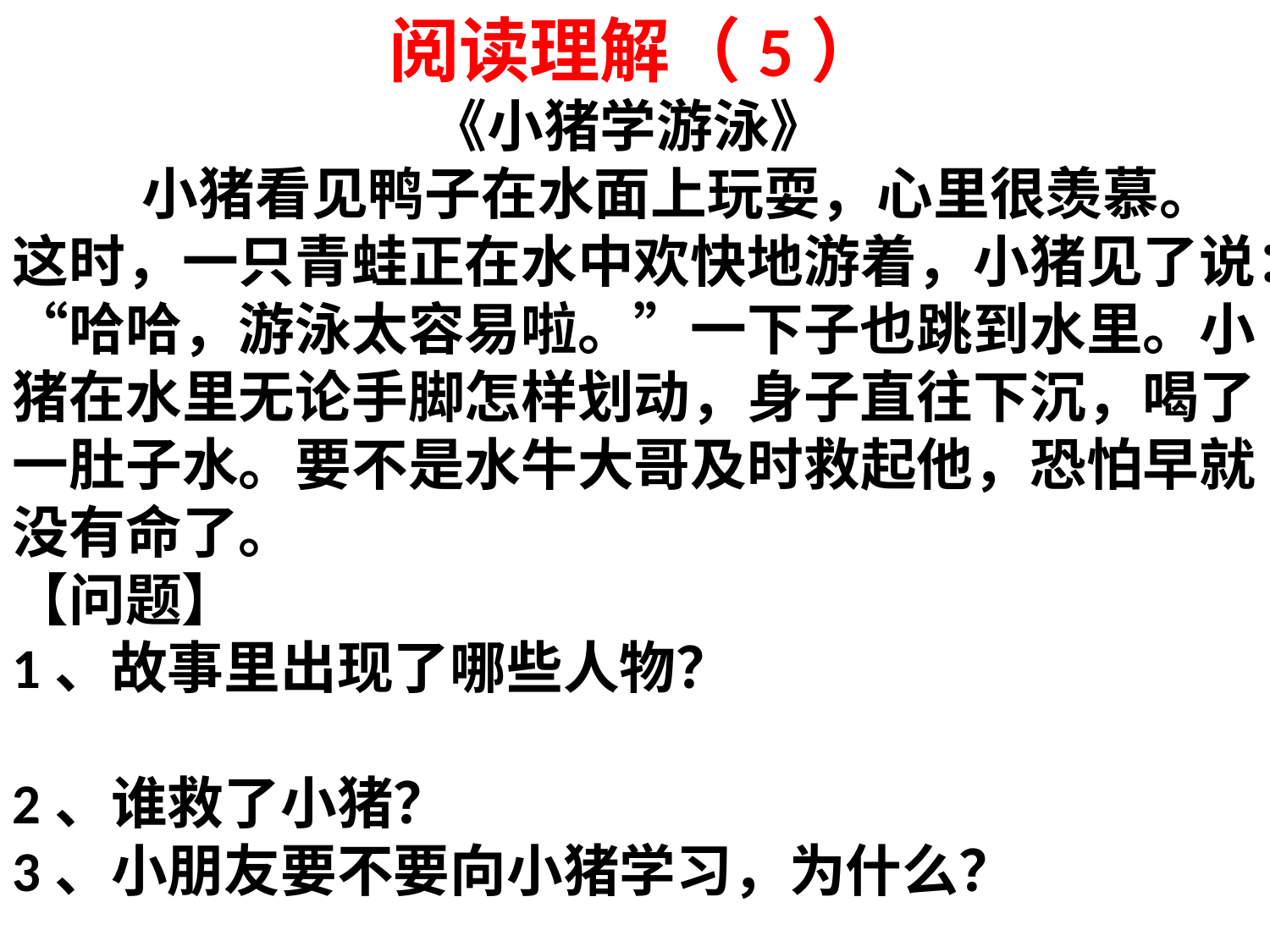

阅读理解（5）
《小猪学游泳》
         小猪看见鸭子在水面上玩耍，心里很羡慕。这时，一只青蛙正在水中欢快地游着，小猪见了说：“哈哈，游泳太容易啦。”一下子也跳到水里。小猪在水里无论手脚怎样划动，身子直往下沉，喝了一肚子水。要不是水牛大哥及时救起他，恐怕早就没有命了。
【问题】
1、故事里出现了哪些人物？
2、谁救了小猪？
3、小朋友要不要向小猪学习，为什么？